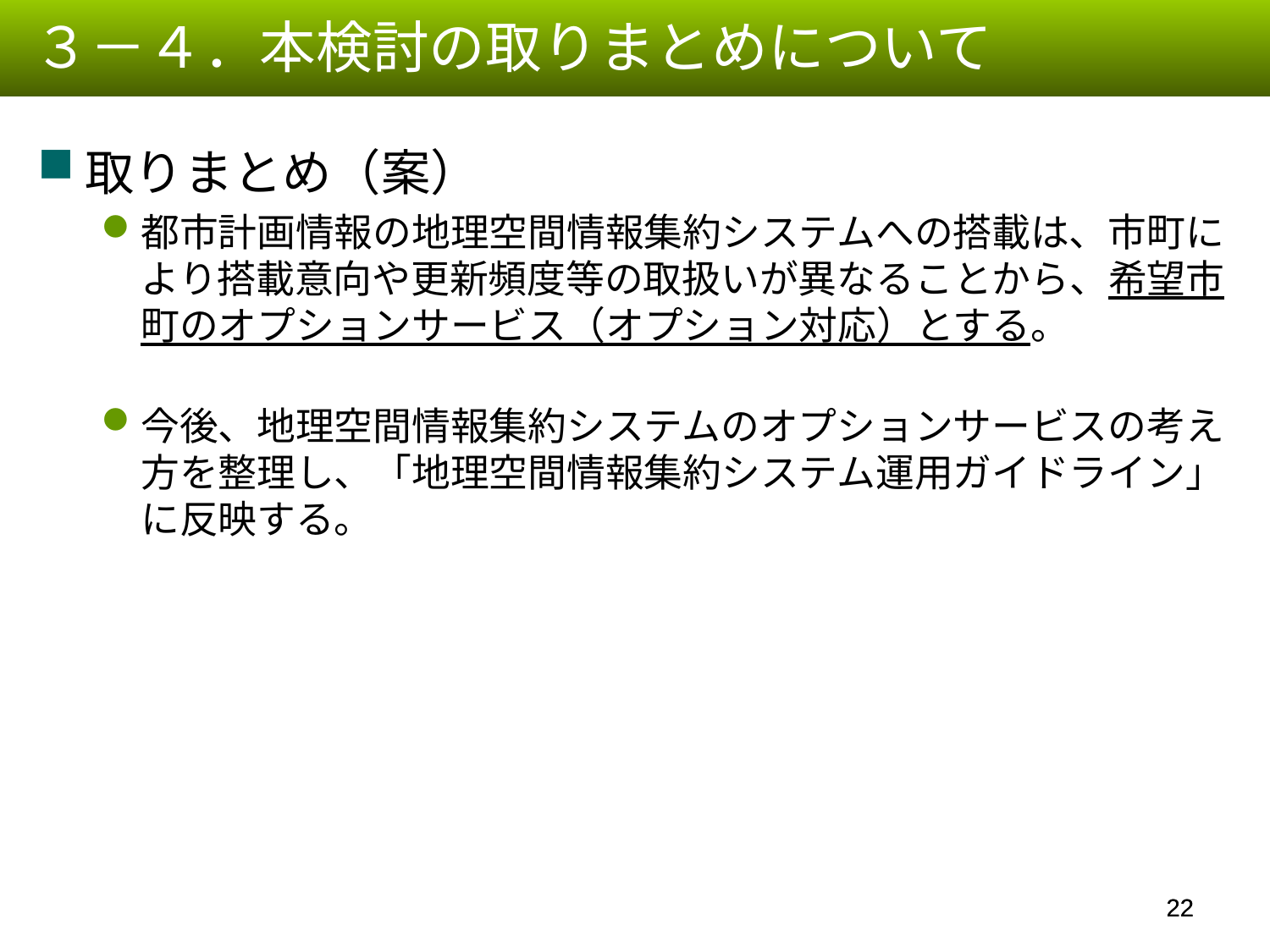

３－４．本検討の取りまとめについて
取りまとめ（案）
都市計画情報の地理空間情報集約システムへの搭載は、市町により搭載意向や更新頻度等の取扱いが異なることから、希望市町のオプションサービス（オプション対応）とする。

今後、地理空間情報集約システムのオプションサービスの考え方を整理し、「地理空間情報集約システム運用ガイドライン」に反映する。

22
22